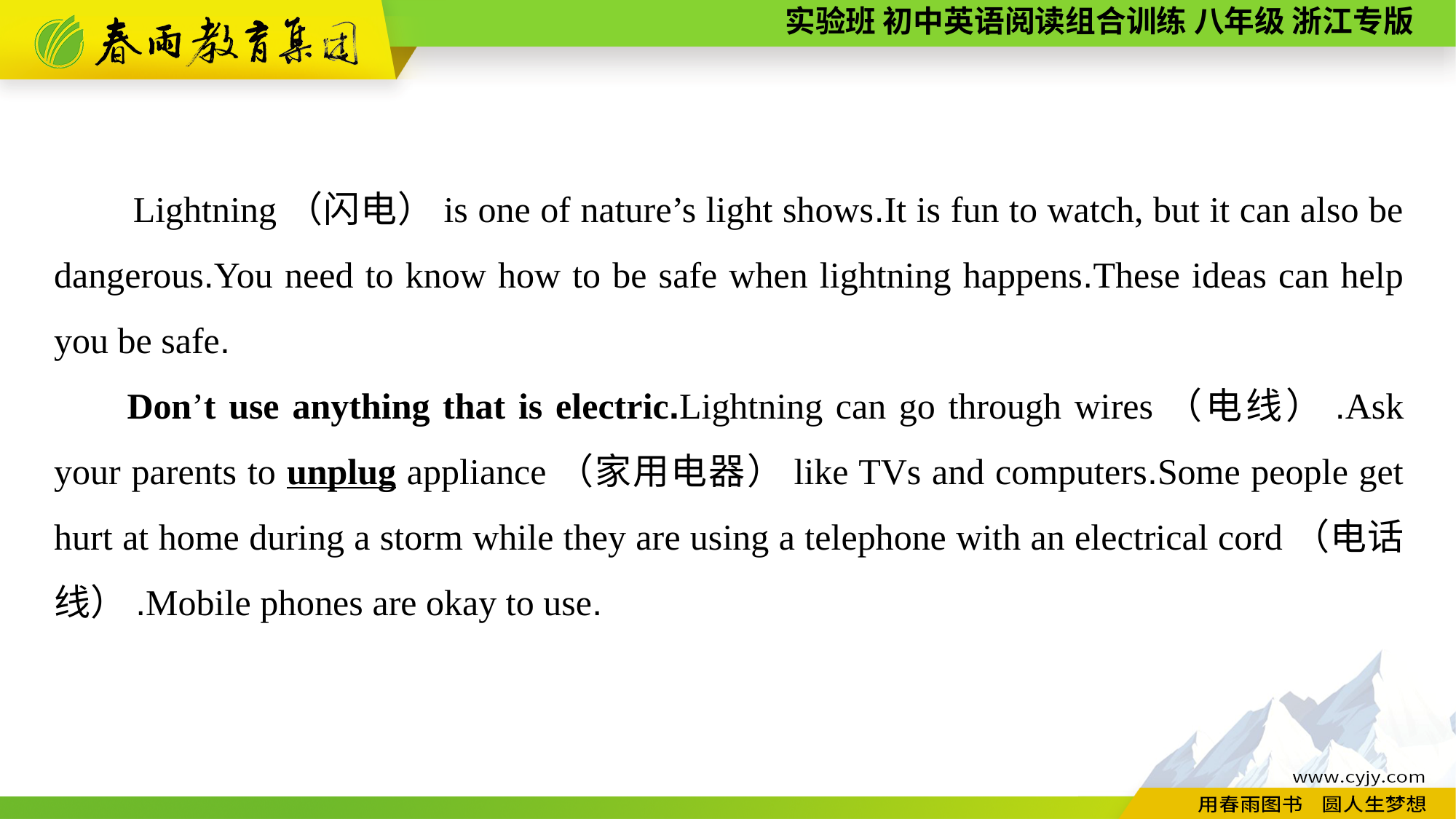

Lightning（闪电）is one of nature’s light shows.It is fun to watch, but it can also be dangerous.You need to know how to be safe when lightning happens.These ideas can help you be safe.
Don’t use anything that is electric.Lightning can go through wires（电线）.Ask your parents to unplug appliance（家用电器）like TVs and computers.Some people get hurt at home during a storm while they are using a telephone with an electrical cord（电话线）.Mobile phones are okay to use.